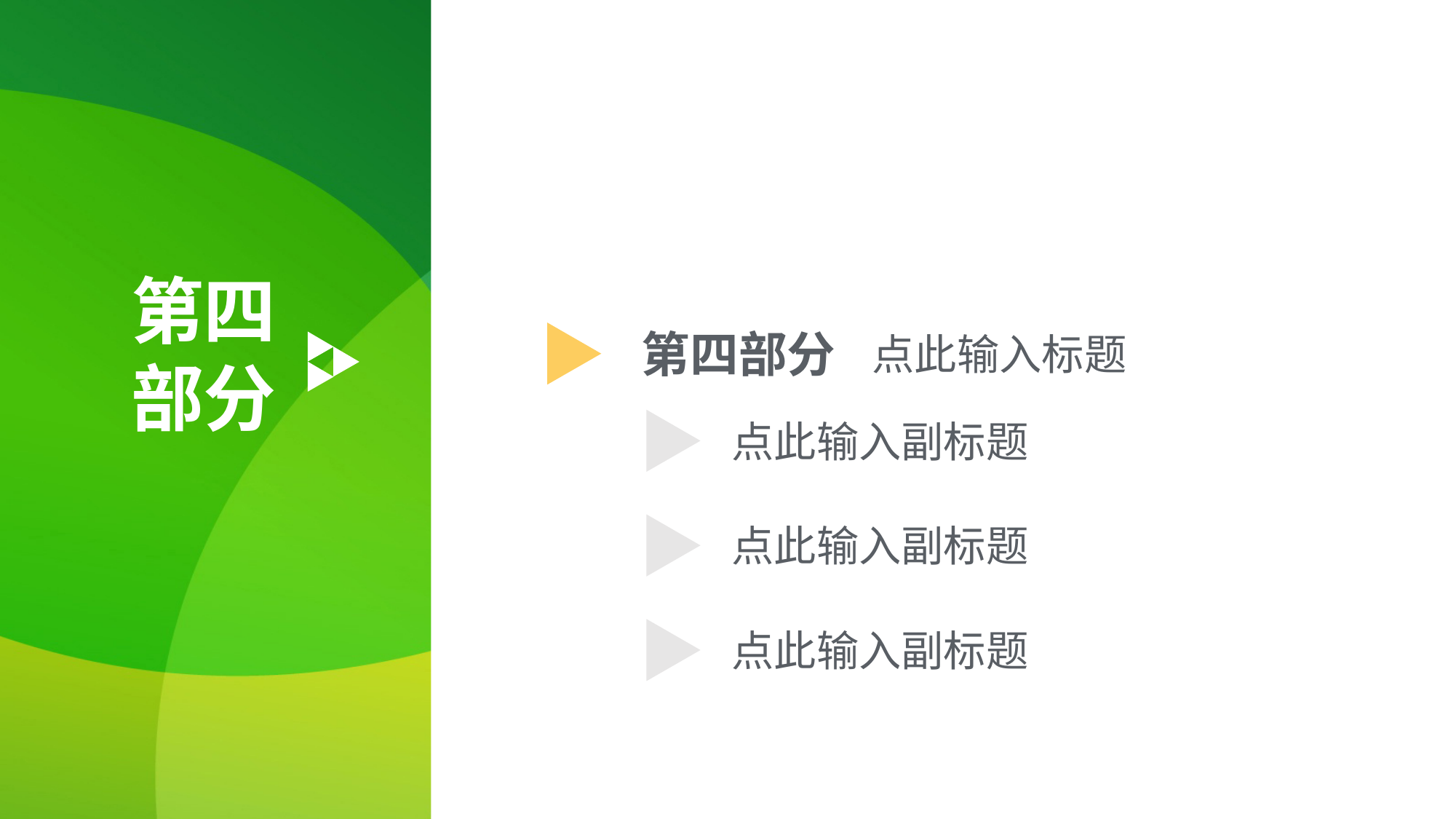

第四部分
第四部分
点此输入标题

点此输入副标题

点此输入副标题

点此输入副标题